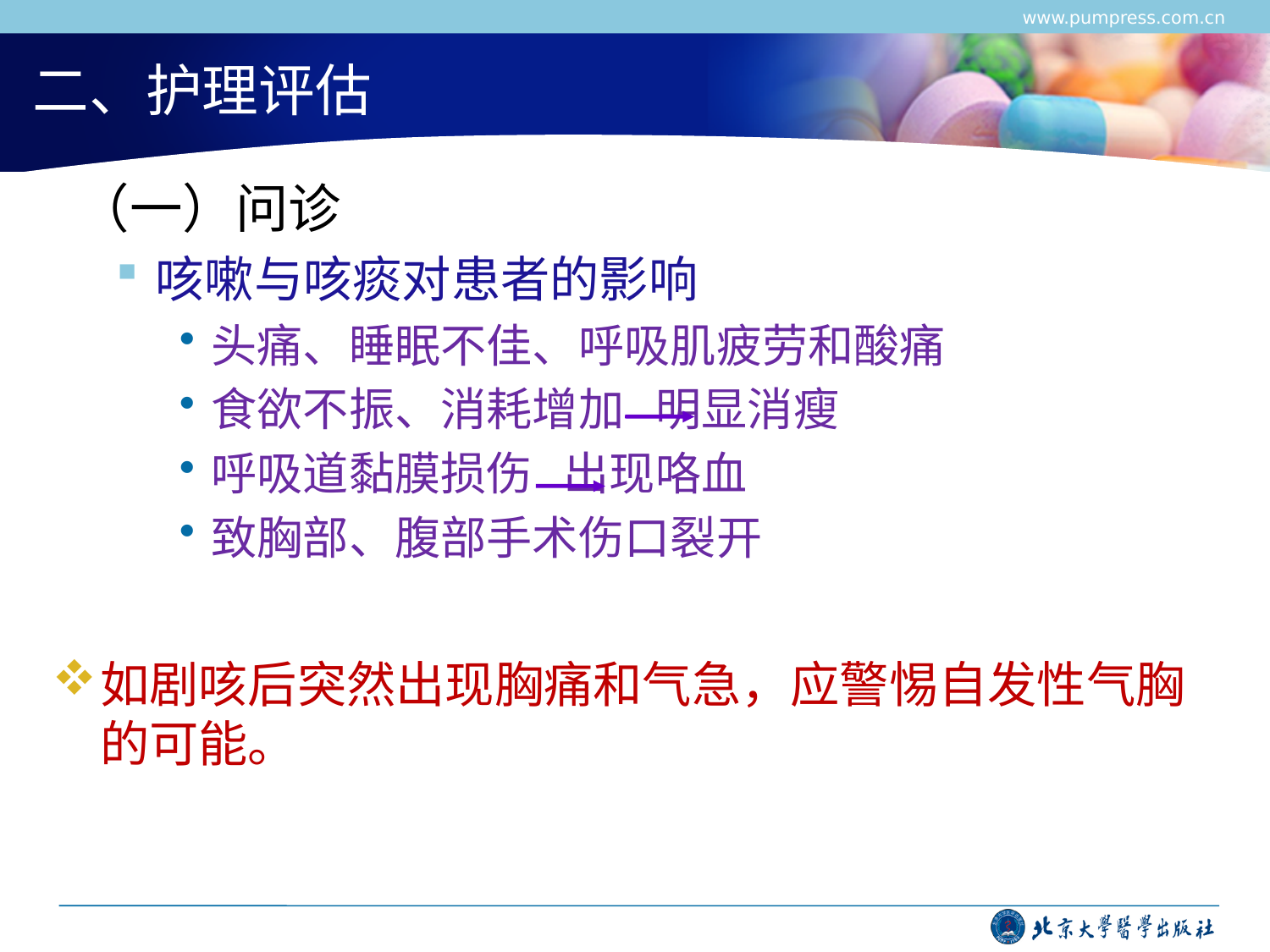

www.pumpress.com.cn
# 二、护理评估
 （一）问诊
咳嗽与咳痰对患者的影响
头痛、睡眠不佳、呼吸肌疲劳和酸痛
食欲不振、消耗增加   明显消瘦
呼吸道黏膜损伤   出现咯血
致胸部、腹部手术伤口裂开

如剧咳后突然出现胸痛和气急，应警惕自发性气胸的可能。